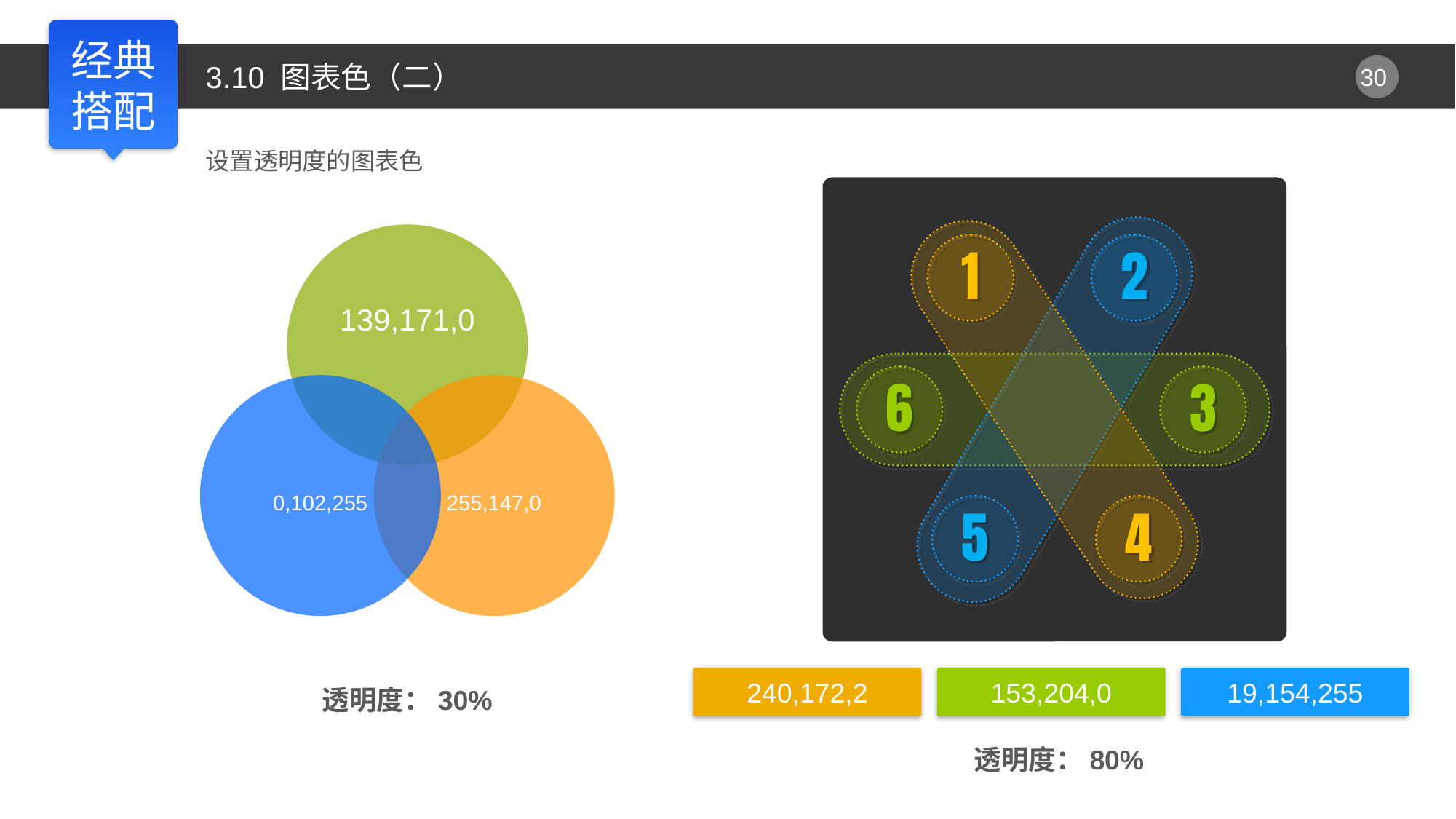

3.10 图表色（二）
设置透明度的图表色

139,171,0
255,147,0
0,102,255
1
2
6
3
5
4
透明度：30%
240,172,2
153,204,0
19,154,255
透明度：80%